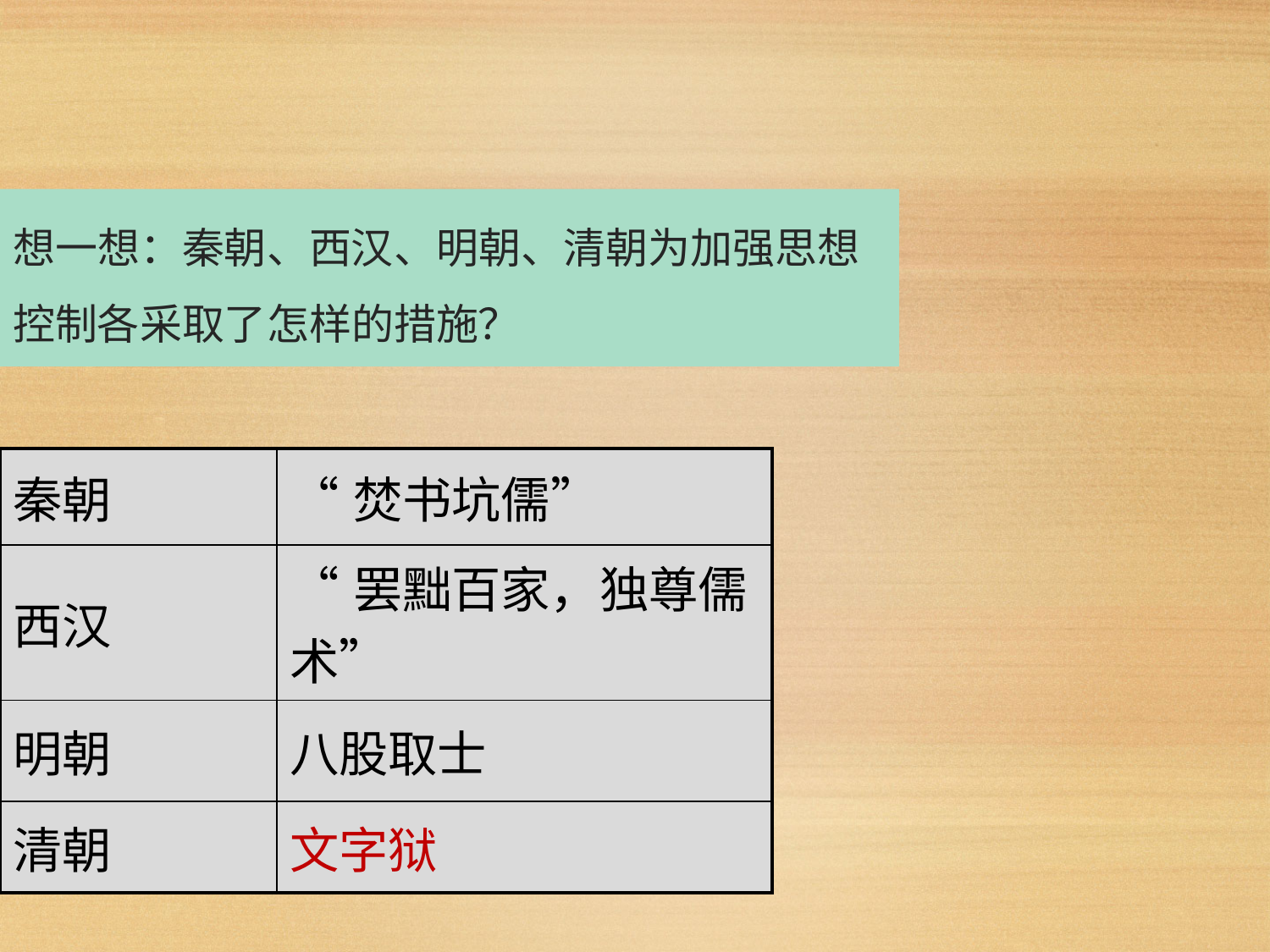

想一想：秦朝、西汉、明朝、清朝为加强思想控制各采取了怎样的措施？

| 秦朝 | “焚书坑儒” |
| --- | --- |
| 西汉 | “罢黜百家，独尊儒术” |
| 明朝 | 八股取士 |
| 清朝 | 文字狱 |